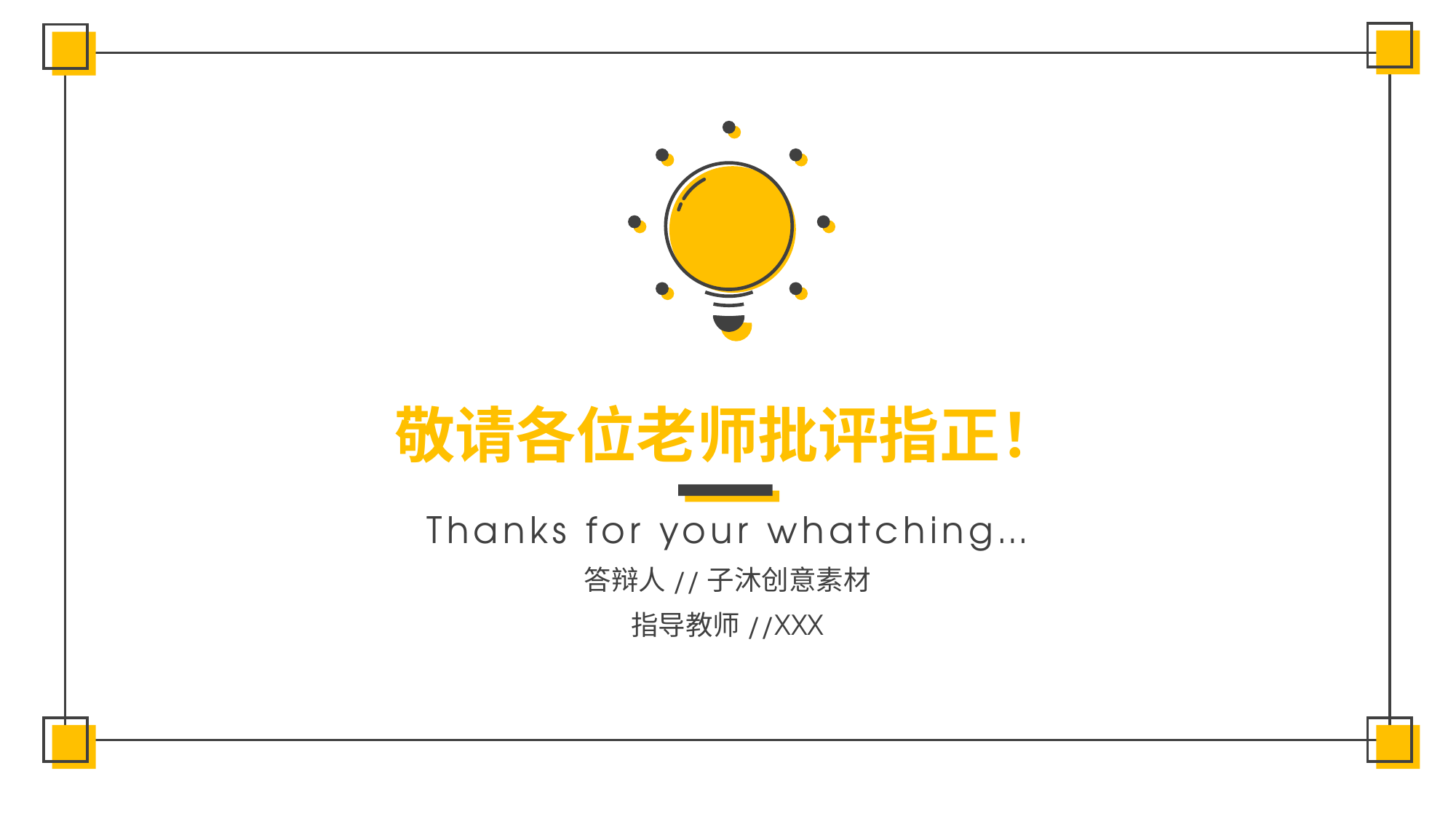

# 敬请各位老师批评指正！

Thanks for your whatching…
答辩人//子沐创意素材
指导教师//XXX